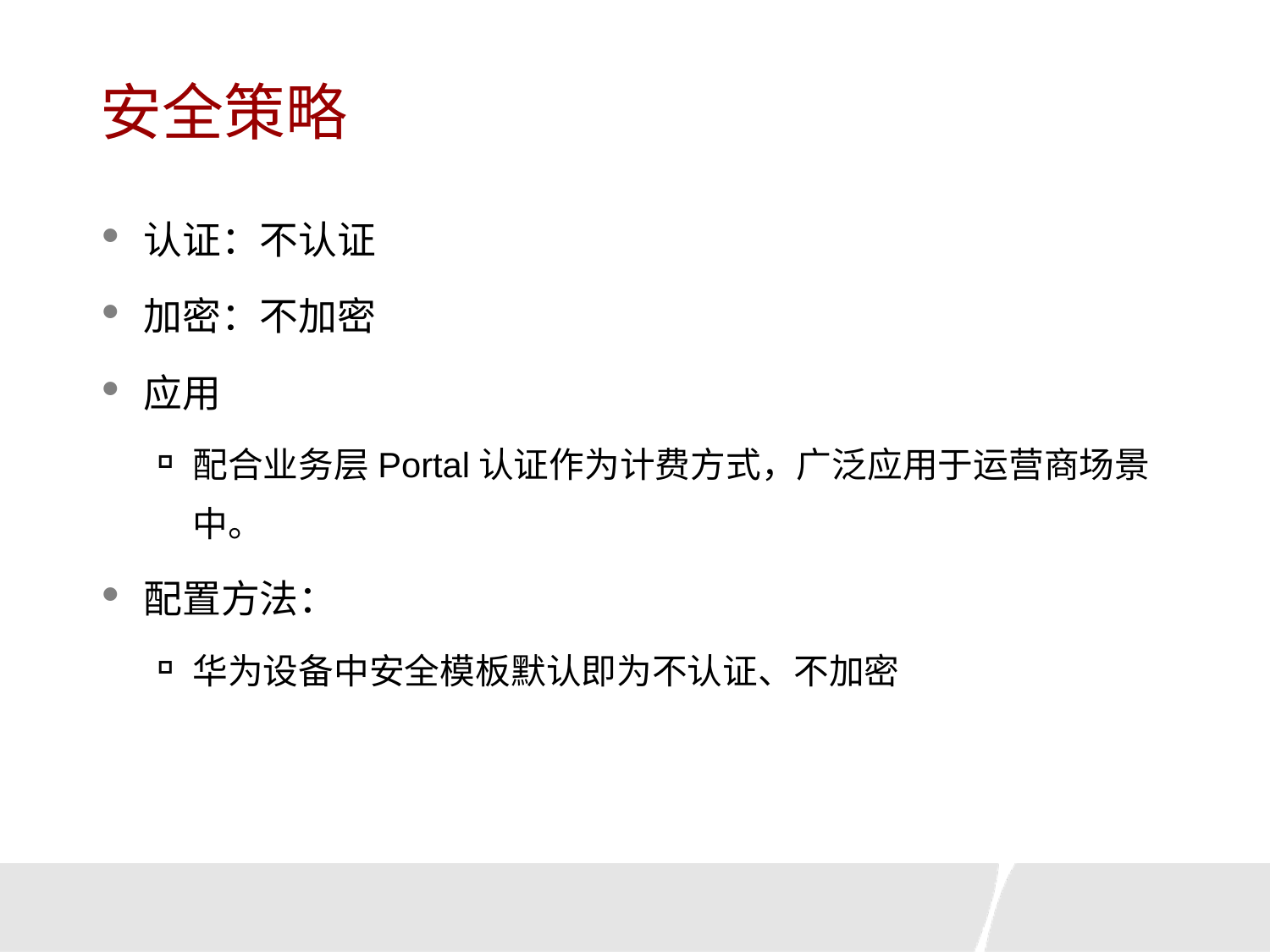

# 安全策略
认证：不认证
加密：不加密
应用
配合业务层Portal认证作为计费方式，广泛应用于运营商场景中。
配置方法：
华为设备中安全模板默认即为不认证、不加密